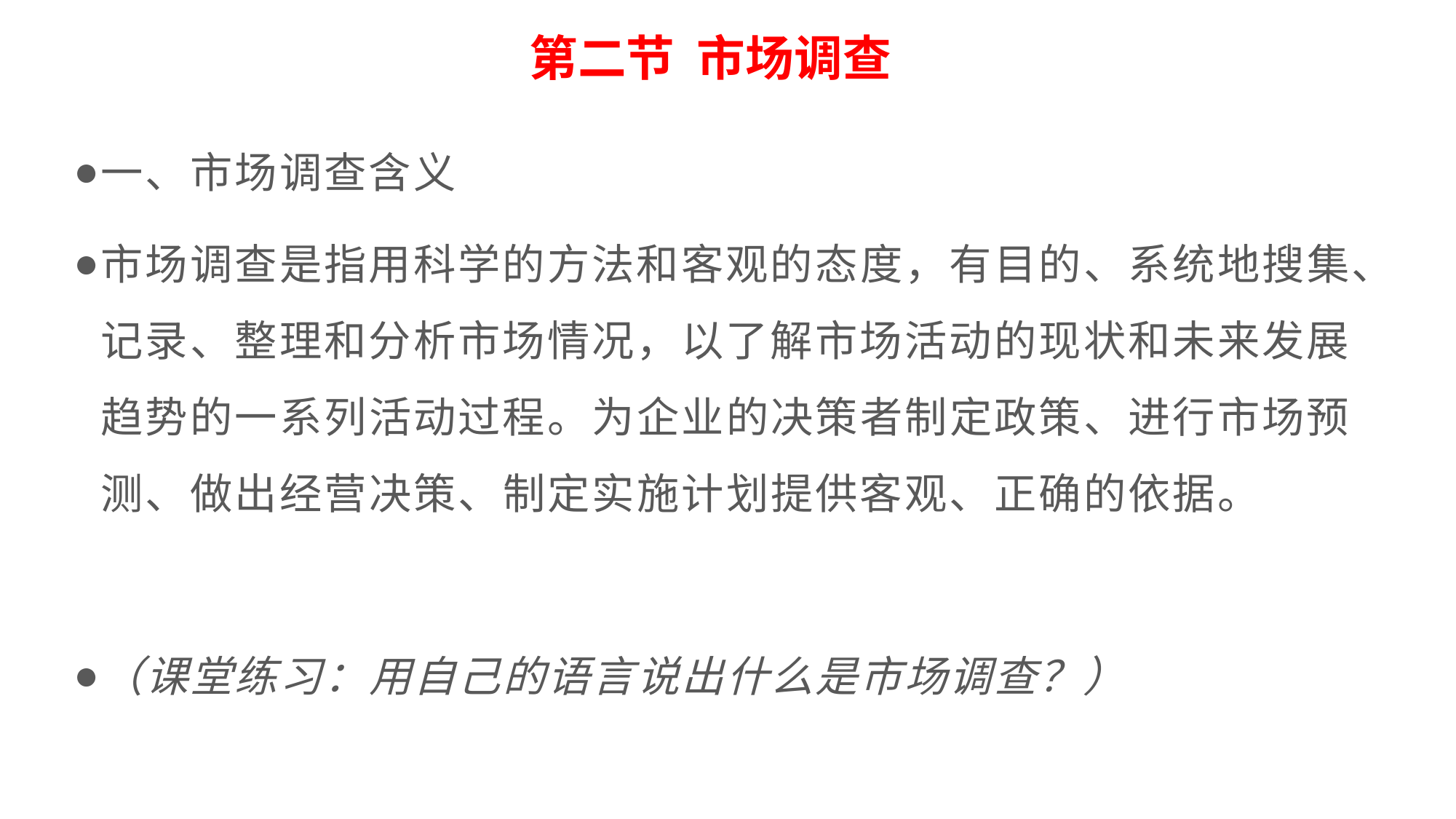

第二节  市场调查

一、市场调查含义
市场调查是指用科学的方法和客观的态度，有目的、系统地搜集、记录、整理和分析市场情况，以了解市场活动的现状和未来发展趋势的一系列活动过程。为企业的决策者制定政策、进行市场预测、做出经营决策、制定实施计划提供客观、正确的依据。

（课堂练习：用自己的语言说出什么是市场调查？）
10